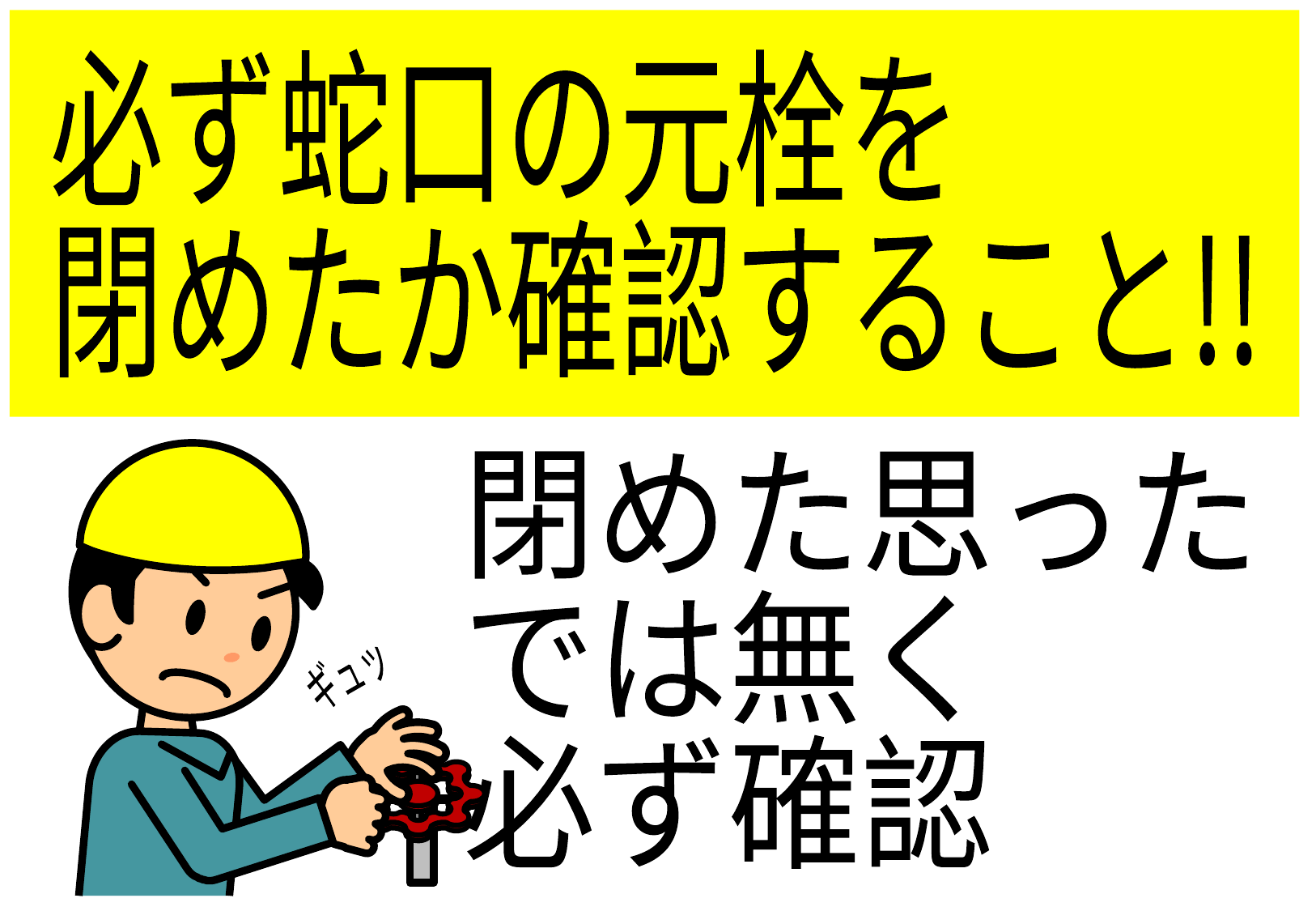

必ず蛇口の元栓を
閉めたか確認すること!!

閉めた思った
では無く
必ず確認
ギュッ